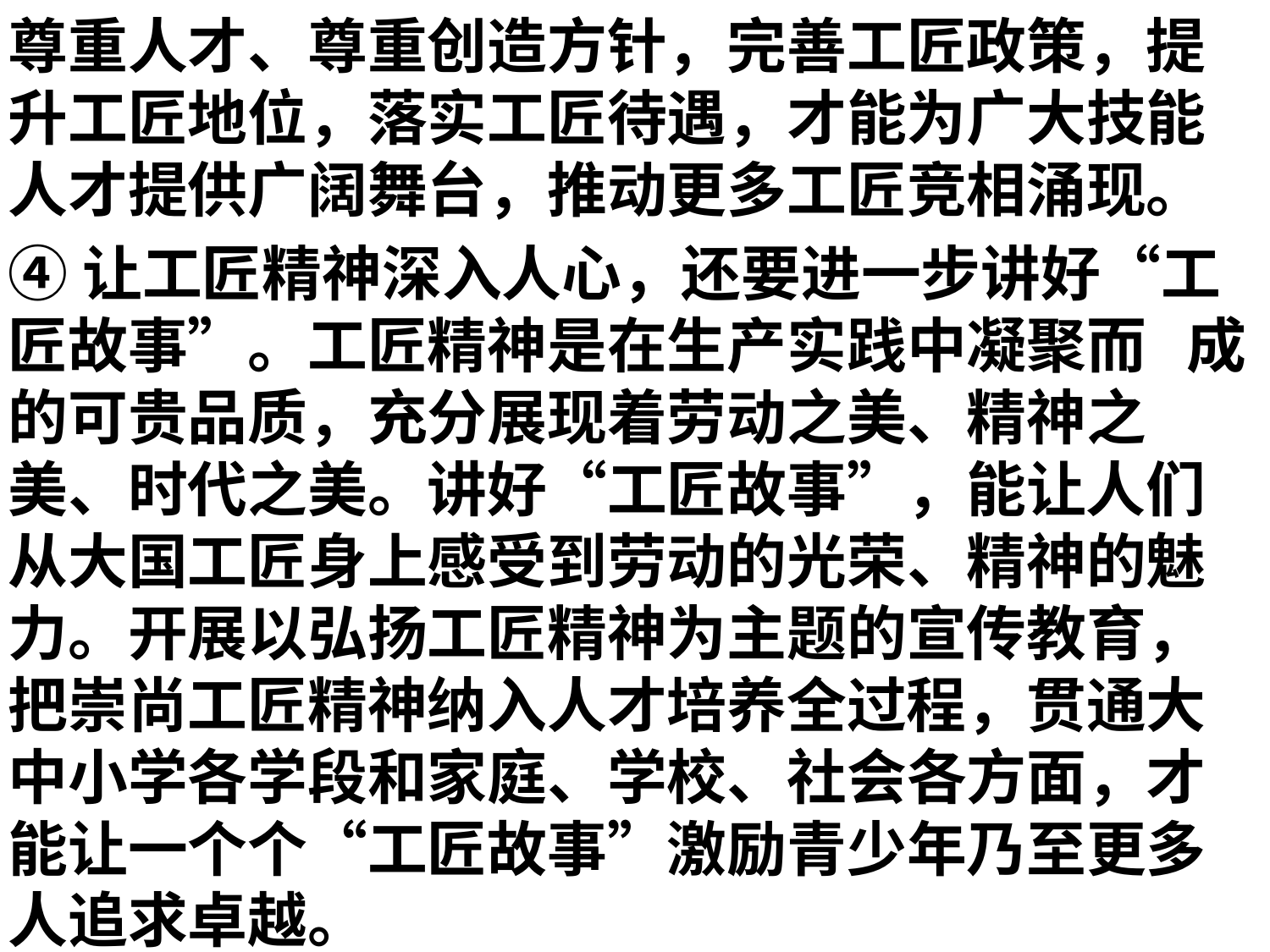

尊重人才、尊重创造方针，完善工匠政策，提升工匠地位，落实工匠待遇，才能为广大技能人才提供广阔舞台，推动更多工匠竞相涌现。
④让工匠精神深入人心，还要进一步讲好“工匠故事”。工匠精神是在生产实践中凝聚而   成的可贵品质，充分展现着劳动之美、精神之美、时代之美。讲好“工匠故事”，能让人们从大国工匠身上感受到劳动的光荣、精神的魅力。开展以弘扬工匠精神为主题的宣传教育，把崇尚工匠精神纳入人才培养全过程，贯通大中小学各学段和家庭、学校、社会各方面，才能让一个个“工匠故事”激励青少年乃至更多人追求卓越。